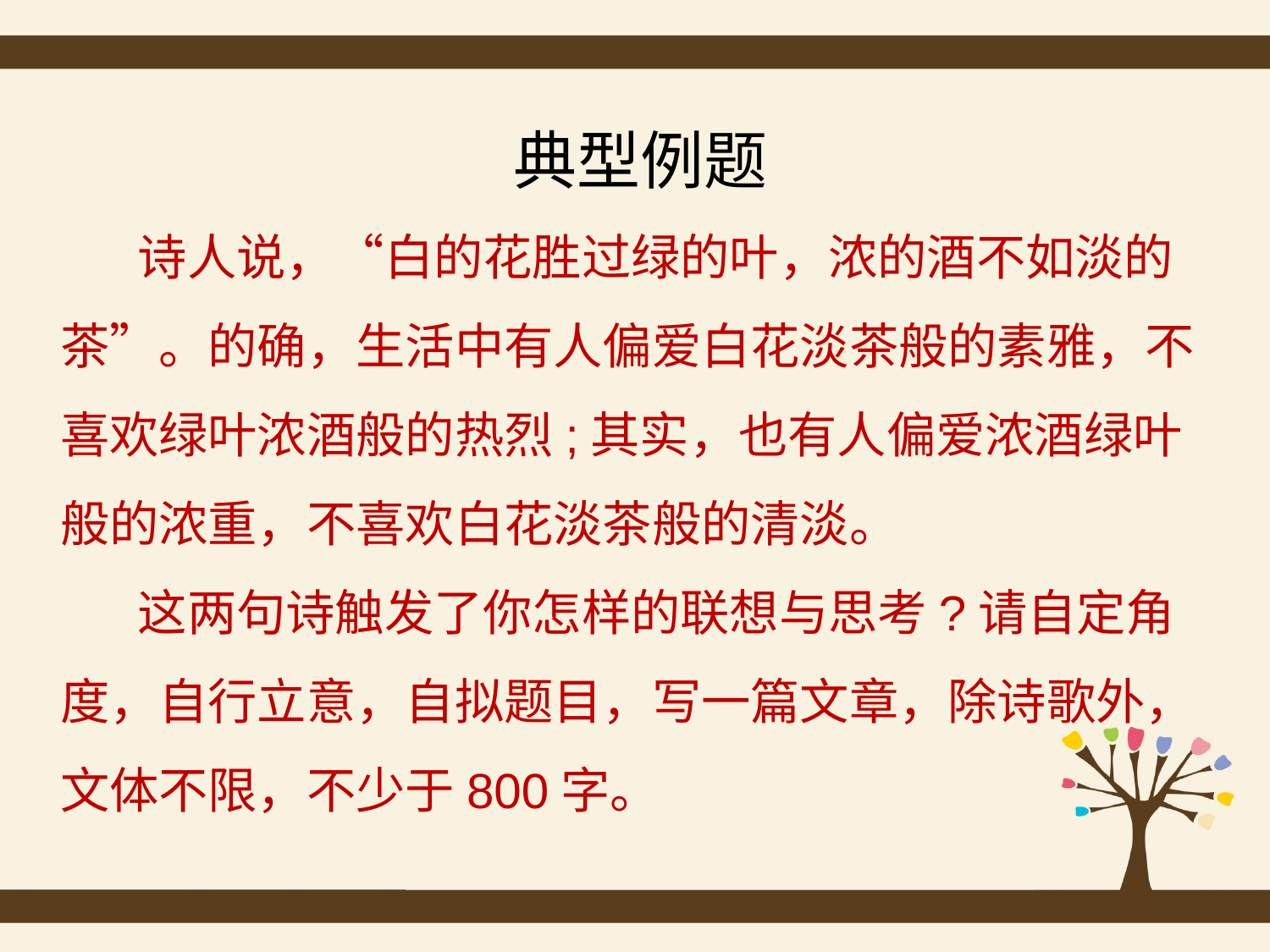

典型例题
      诗人说，“白的花胜过绿的叶，浓的酒不如淡的茶”。的确，生活中有人偏爱白花淡茶般的素雅，不喜欢绿叶浓酒般的热烈;其实，也有人偏爱浓酒绿叶般的浓重，不喜欢白花淡茶般的清淡。
      这两句诗触发了你怎样的联想与思考?请自定角度，自行立意，自拟题目，写一篇文章，除诗歌外，文体不限，不少于800字。